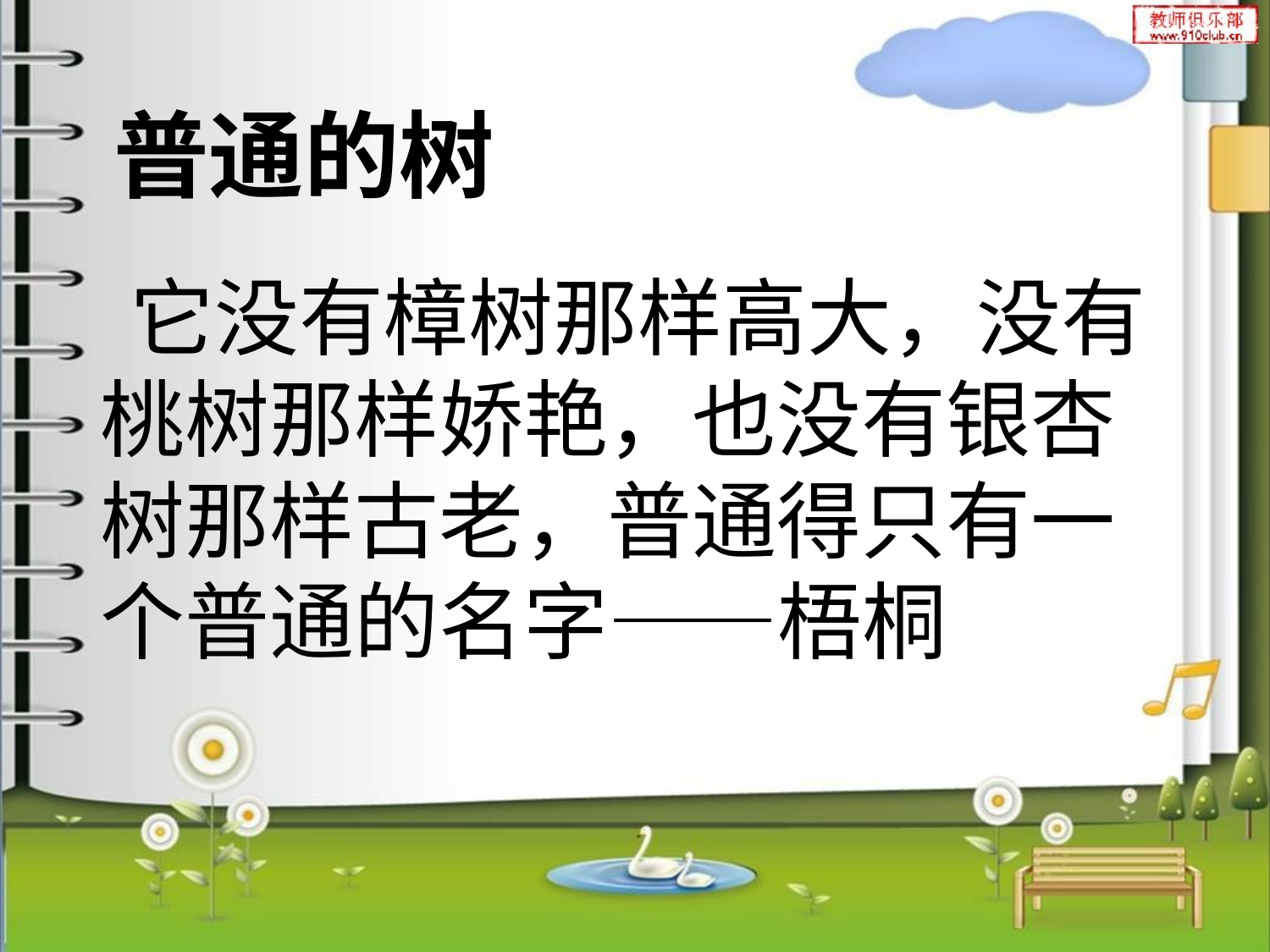

普通的树
   它没有樟树那样高大，没有桃树那样娇艳，也没有银杏树那样古老，普通得只有一个普通的名字——梧桐